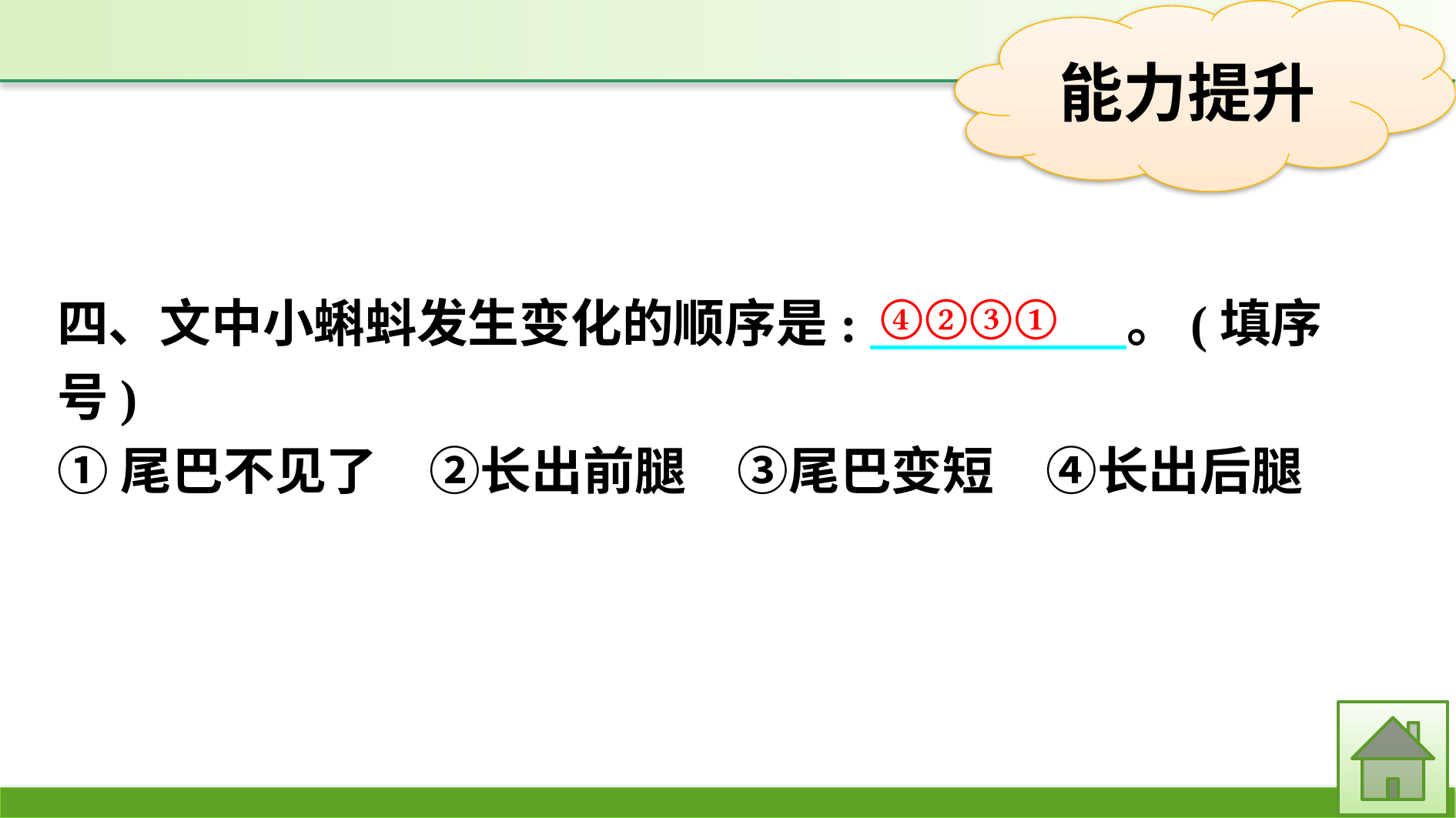

④②③①
四、文中小蝌蚪发生变化的顺序是:　　　　　。(填序号)
①尾巴不见了　②长出前腿　③尾巴变短　④长出后腿